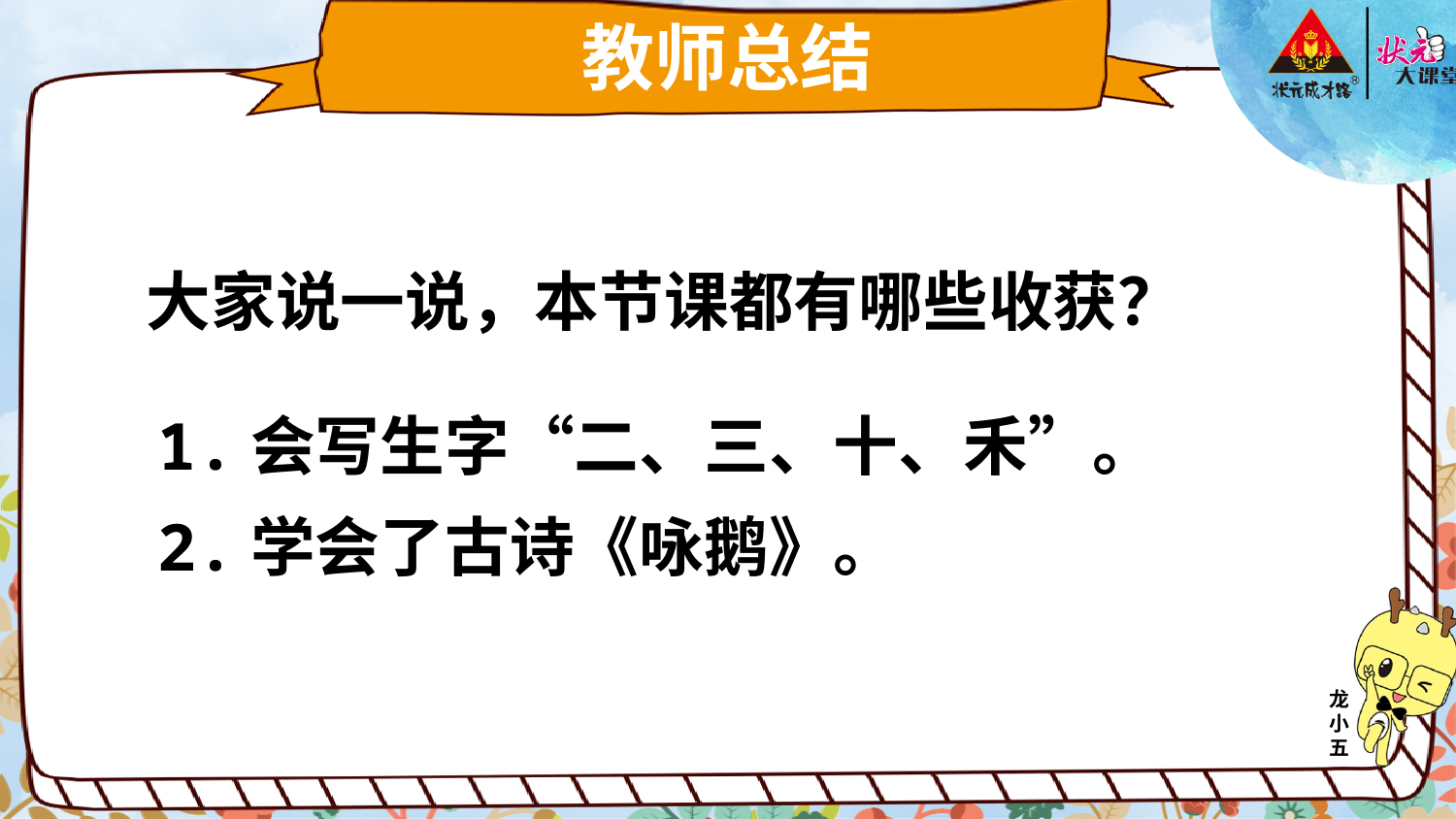

教师总结
大家说一说，本节课都有哪些收获？
1.会写生字“二、三、十、禾”。
2.学会了古诗《咏鹅》。